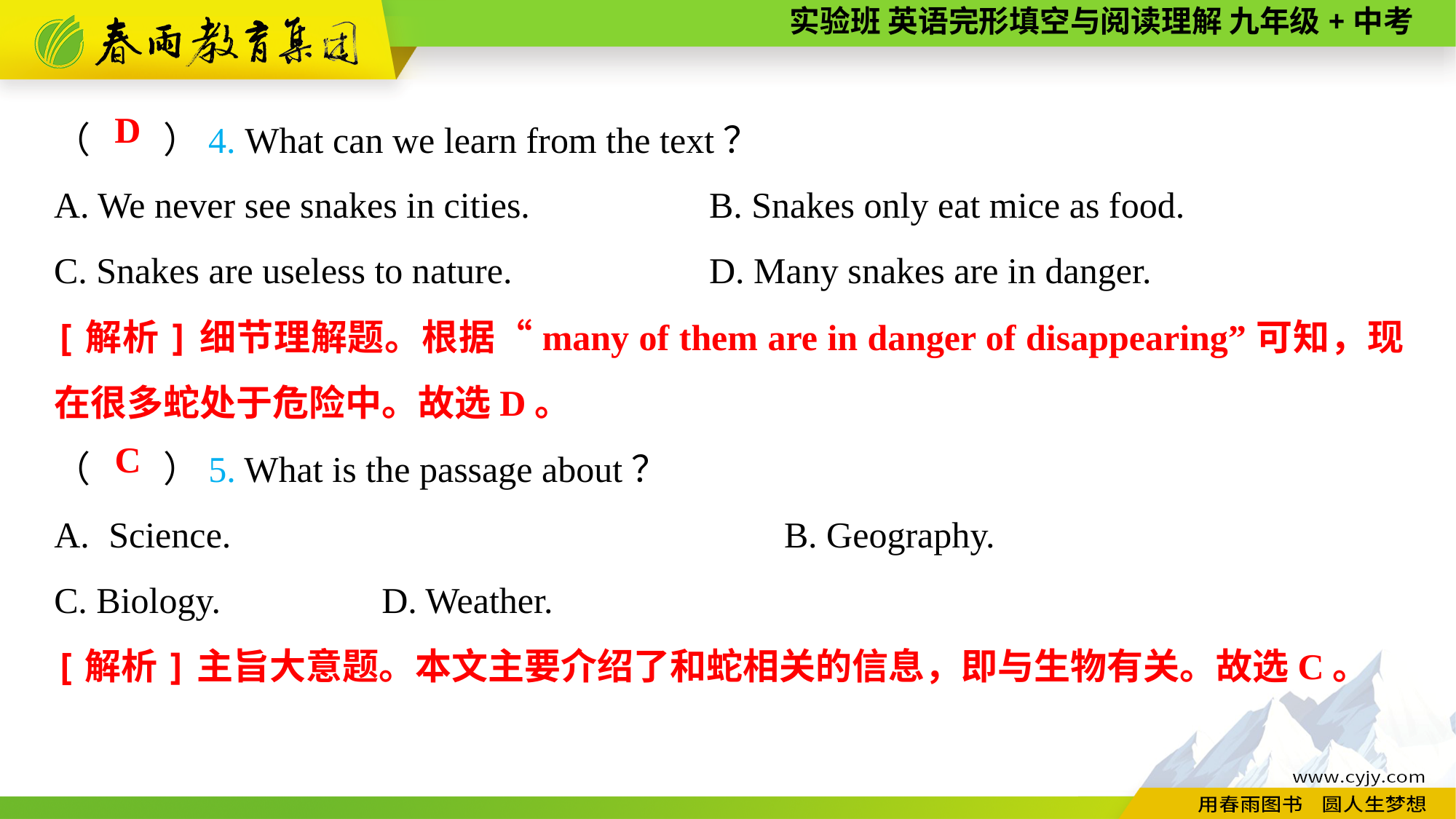

（　　）4. What can we learn from the text？
A. We never see snakes in cities.		B. Snakes only eat mice as food.
C. Snakes are useless to nature.		D. Many snakes are in danger.
D
[解析]细节理解题。根据“many of them are in danger of disappearing”可知，现在很多蛇处于危险中。故选D。
（　　）5. What is the passage about？
Science.		B. Geography.
C. Biology.		D. Weather.
C
[解析]主旨大意题。本文主要介绍了和蛇相关的信息，即与生物有关。故选C。